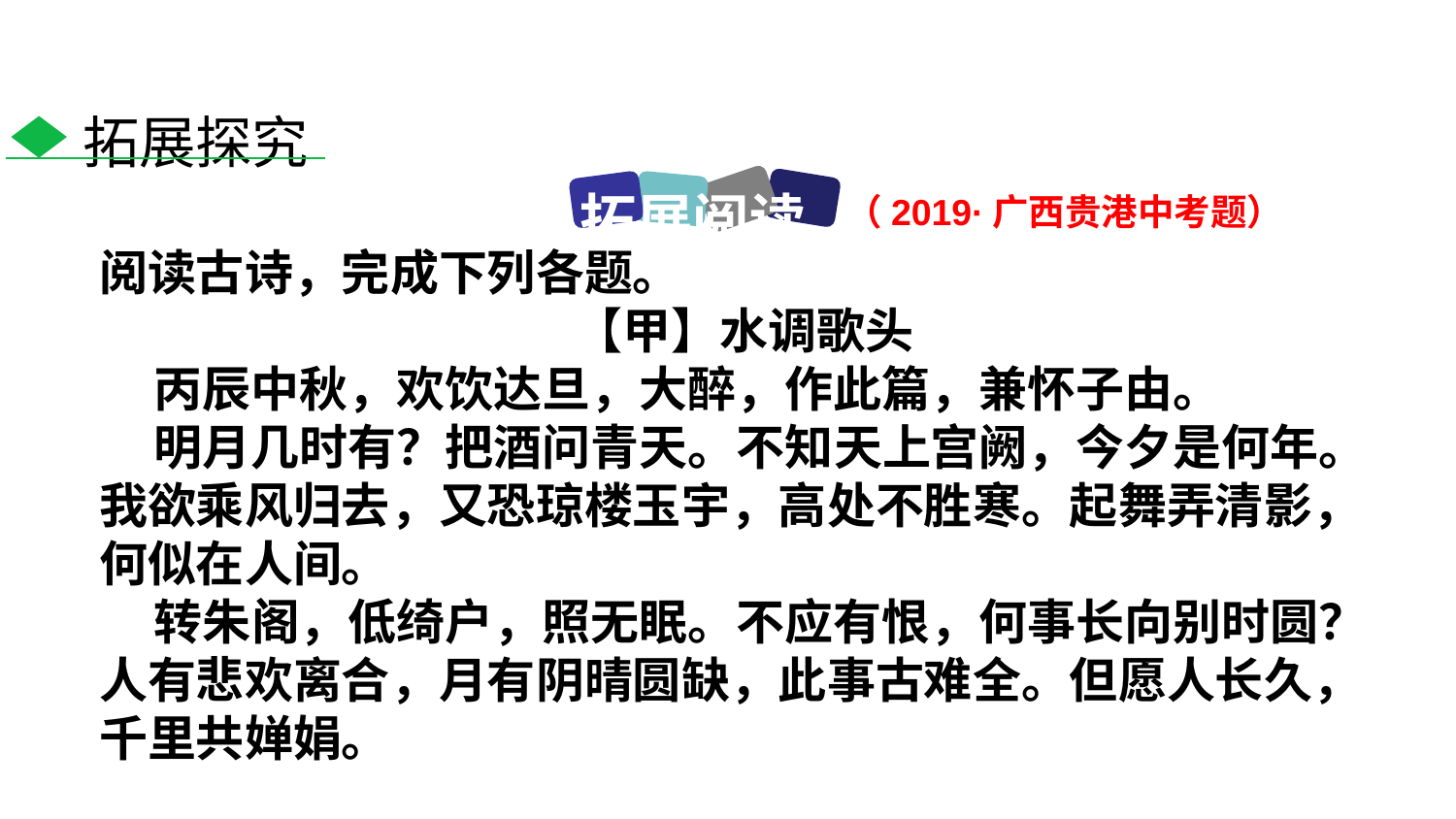

拓展探究

拓展阅读

（2019·广西贵港中考题）
阅读古诗，完成下列各题。
【甲】水调歌头
    丙辰中秋，欢饮达旦，大醉，作此篇，兼怀子由。
    明月几时有？把酒问青天。不知天上宫阙，今夕是何年。我欲乘风归去，又恐琼楼玉宇，高处不胜寒。起舞弄清影，何似在人间。
    转朱阁，低绮户，照无眠。不应有恨，何事长向别时圆？人有悲欢离合，月有阴晴圆缺，此事古难全。但愿人长久，千里共婵娟。